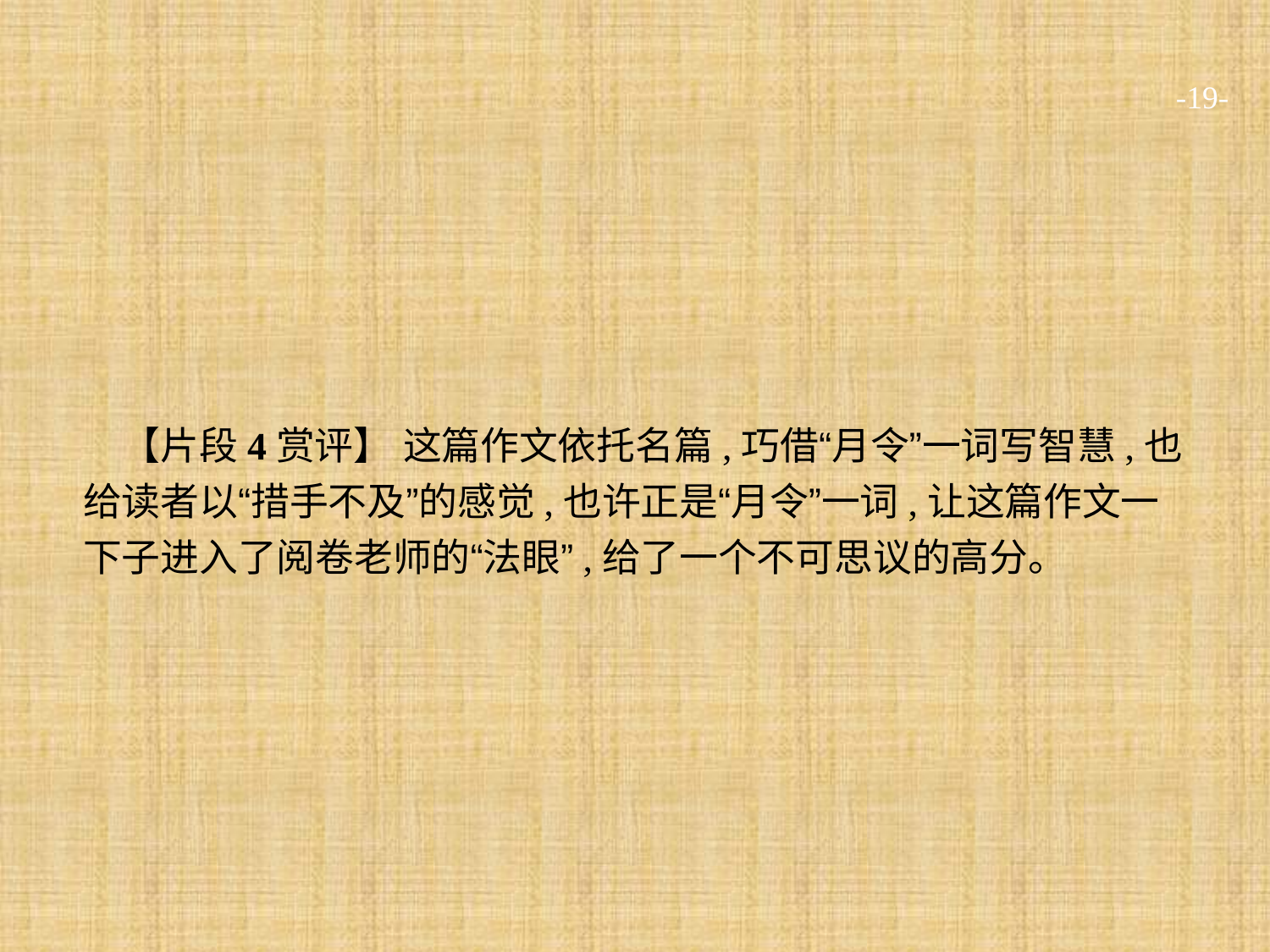

-19-
【片段4赏评】 这篇作文依托名篇,巧借“月令”一词写智慧,也给读者以“措手不及”的感觉,也许正是“月令”一词,让这篇作文一下子进入了阅卷老师的“法眼”,给了一个不可思议的高分。